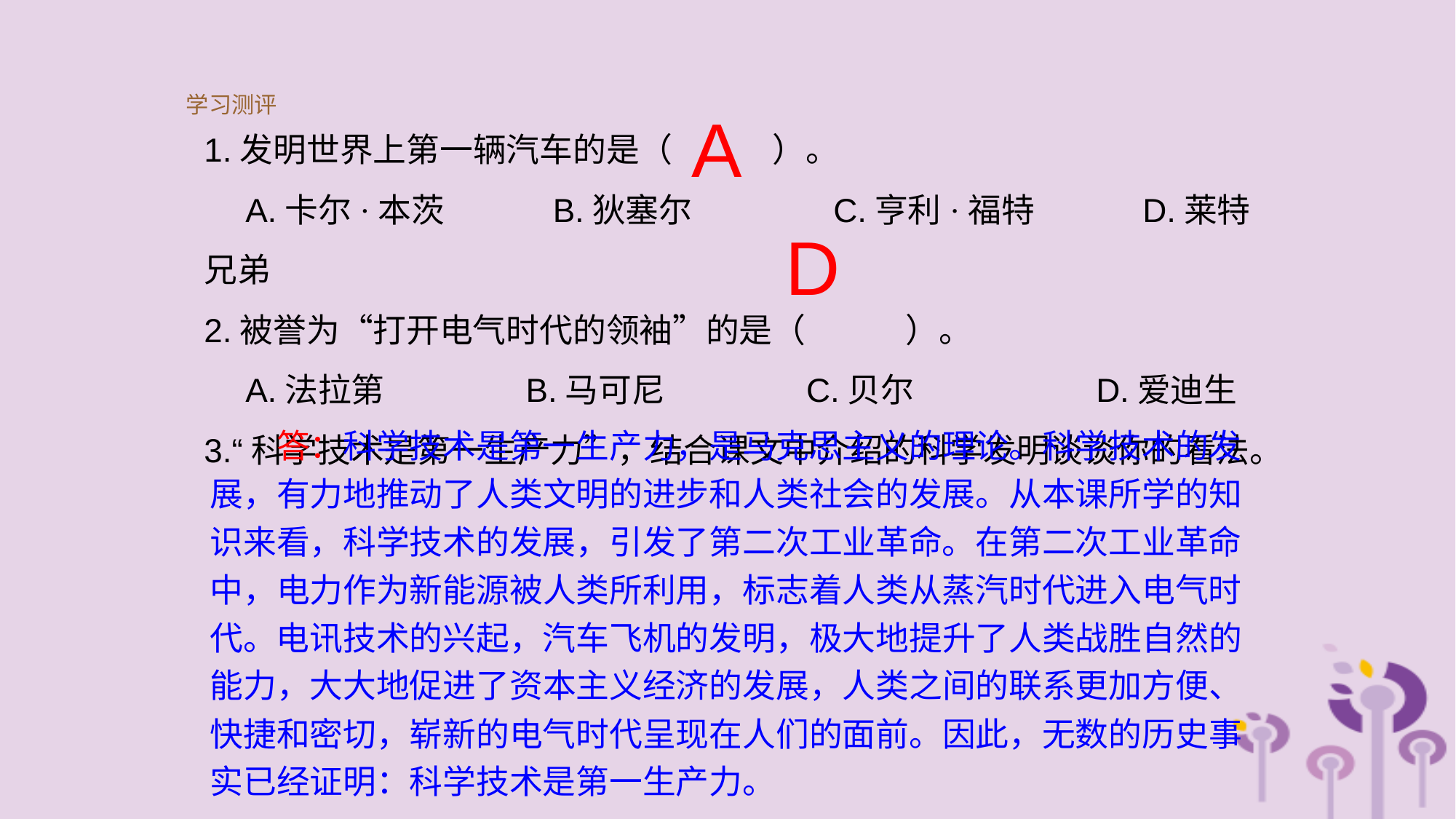

学习测评
A
1.发明世界上第一辆汽车的是（　　　）。
　A.卡尔·本茨　　　B.狄塞尔　　　　C.亨利·福特　　　D.莱特兄弟
2.被誉为“打开电气时代的领袖”的是（　　　）。
　A.法拉第　　　　B.马可尼　　　　C.贝尔　　　　　 D.爱迪生
3.“科学技术是第一生产力”，结合课文中介绍的科学发明谈谈你的看法。
D
　　答：科学技术是第一生产力，是马克思主义的理论。科学技术的发展，有力地推动了人类文明的进步和人类社会的发展。从本课所学的知识来看，科学技术的发展，引发了第二次工业革命。在第二次工业革命中，电力作为新能源被人类所利用，标志着人类从蒸汽时代进入电气时代。电讯技术的兴起，汽车飞机的发明，极大地提升了人类战胜自然的能力，大大地促进了资本主义经济的发展，人类之间的联系更加方便、快捷和密切，崭新的电气时代呈现在人们的面前。因此，无数的历史事实已经证明：科学技术是第一生产力。